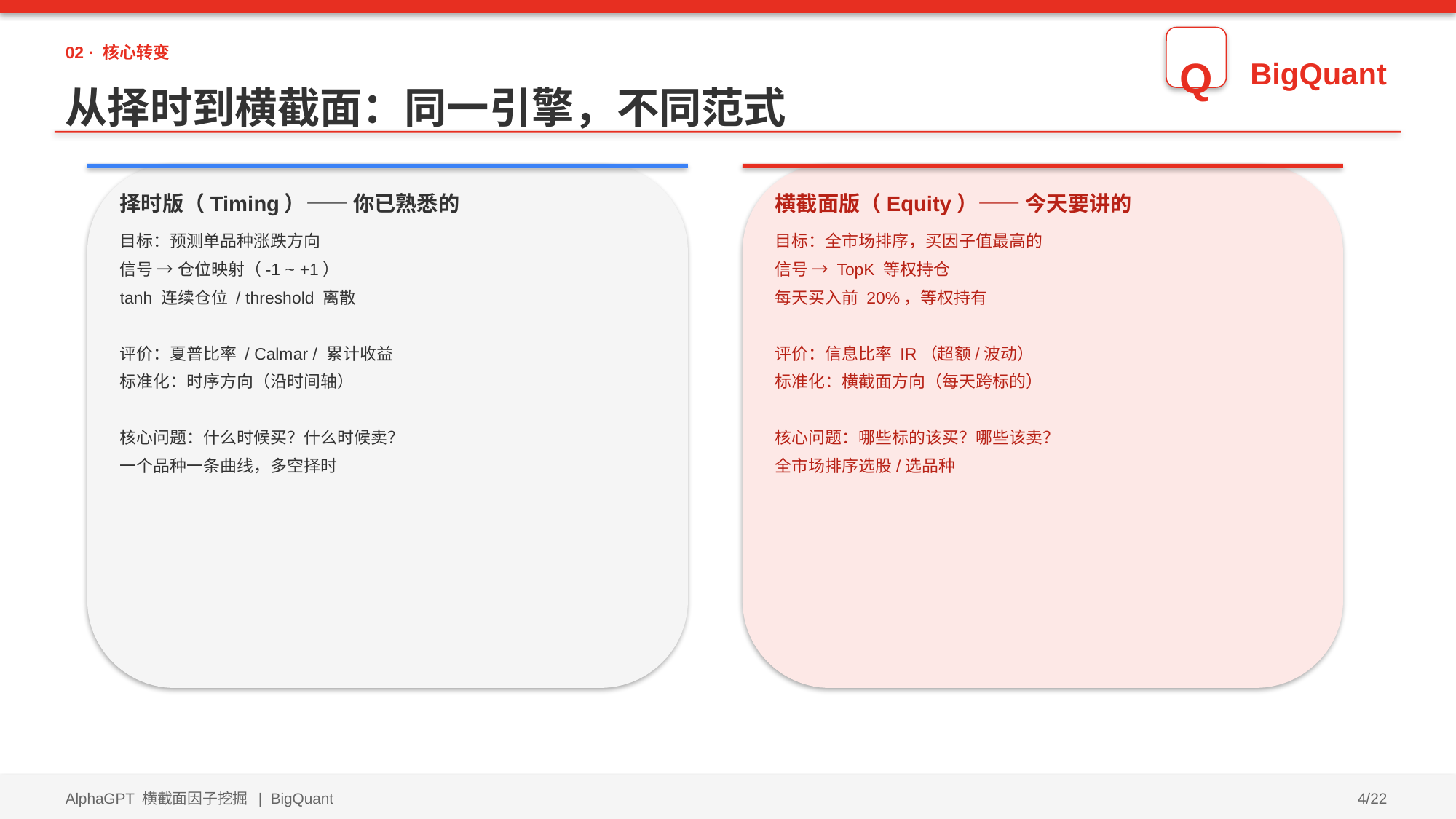

02 · 核心转变
Q
BigQuant
从择时到横截面：同一引擎，不同范式

择时版（Timing）—— 你已熟悉的
横截面版（Equity）—— 今天要讲的
目标：预测单品种涨跌方向
信号 → 仓位映射（-1 ~ +1）
tanh 连续仓位 / threshold 离散

评价：夏普比率 / Calmar / 累计收益
标准化：时序方向（沿时间轴）

核心问题：什么时候买？什么时候卖？
一个品种一条曲线，多空择时
目标：全市场排序，买因子值最高的
信号 → TopK 等权持仓
每天买入前 20%，等权持有

评价：信息比率 IR（超额/波动）
标准化：横截面方向（每天跨标的）

核心问题：哪些标的该买？哪些该卖？
全市场排序选股/选品种

AlphaGPT 横截面因子挖掘  |  BigQuant
4/22